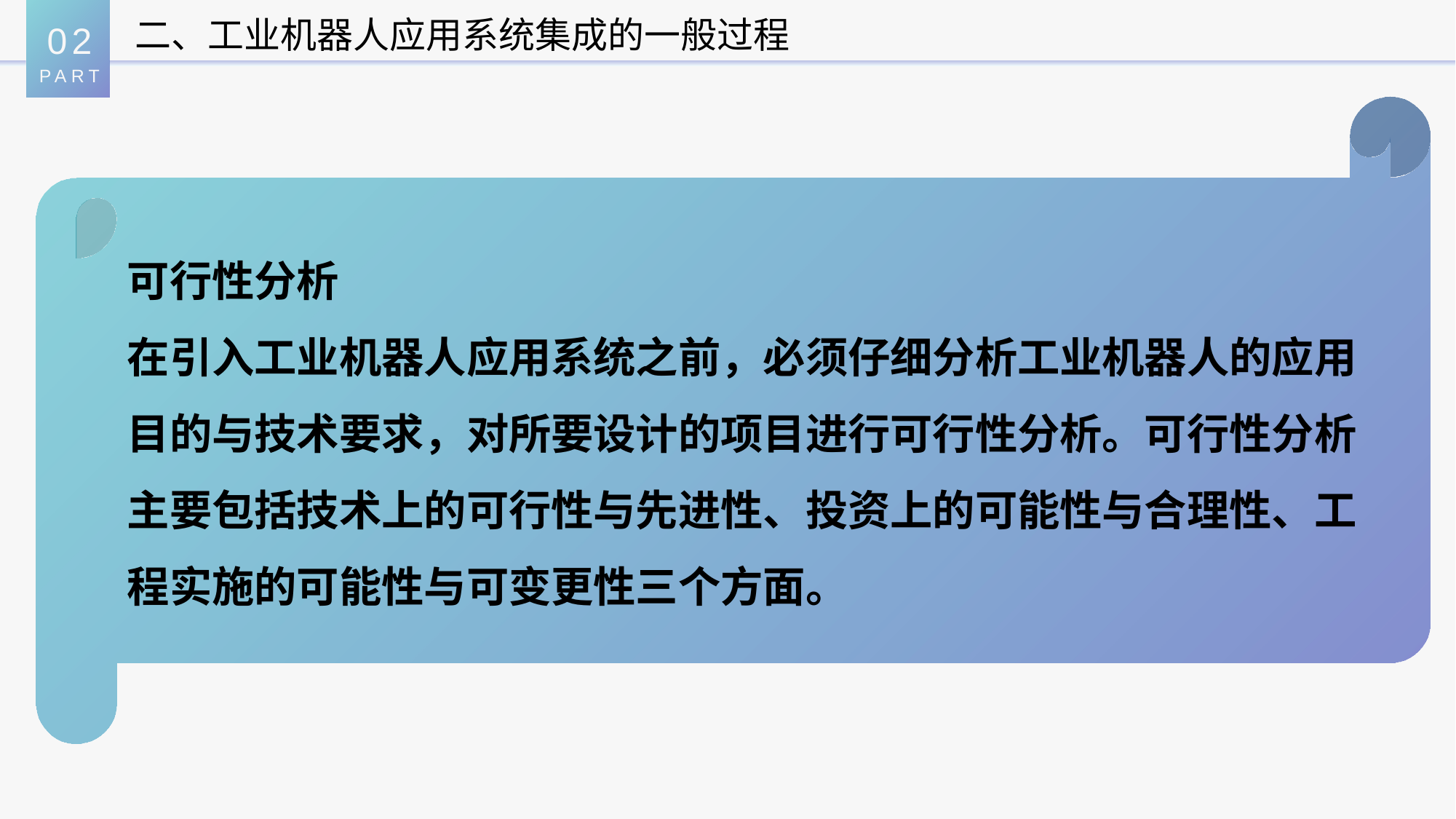

02
PART
二、工业机器人应用系统集成的一般过程

可行性分析
在引入工业机器人应用系统之前，必须仔细分析工业机器人的应用目的与技术要求，对所要设计的项目进行可行性分析。可行性分析主要包括技术上的可行性与先进性、投资上的可能性与合理性、工程实施的可能性与可变更性三个方面。